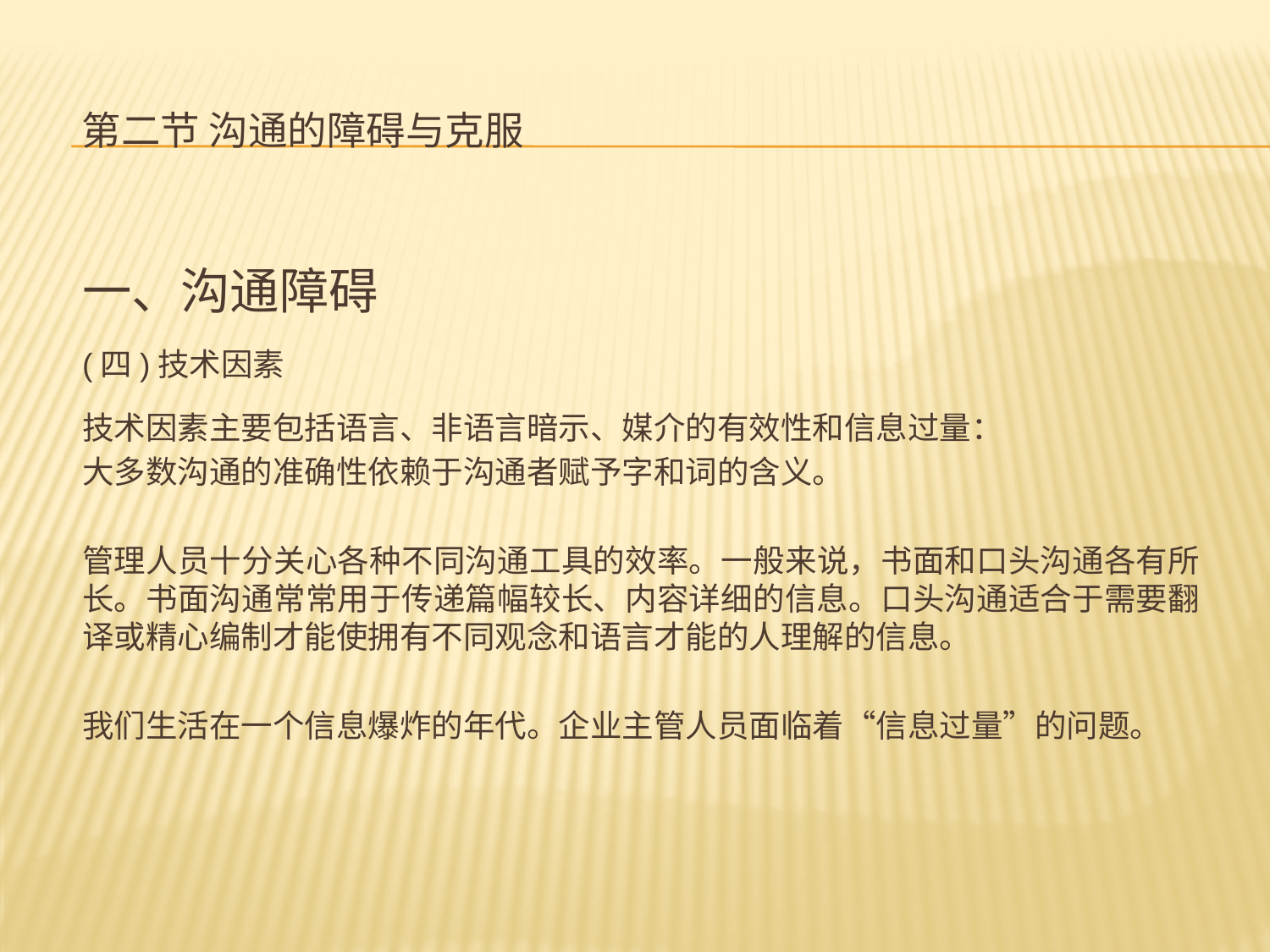

# 第二节 沟通的障碍与克服
一、沟通障碍
(四)技术因素
技术因素主要包括语言、非语言暗示、媒介的有效性和信息过量：
大多数沟通的准确性依赖于沟通者赋予字和词的含义。

管理人员十分关心各种不同沟通工具的效率。一般来说，书面和口头沟通各有所长。书面沟通常常用于传递篇幅较长、内容详细的信息。口头沟通适合于需要翻译或精心编制才能使拥有不同观念和语言才能的人理解的信息。

我们生活在一个信息爆炸的年代。企业主管人员面临着“信息过量”的问题。